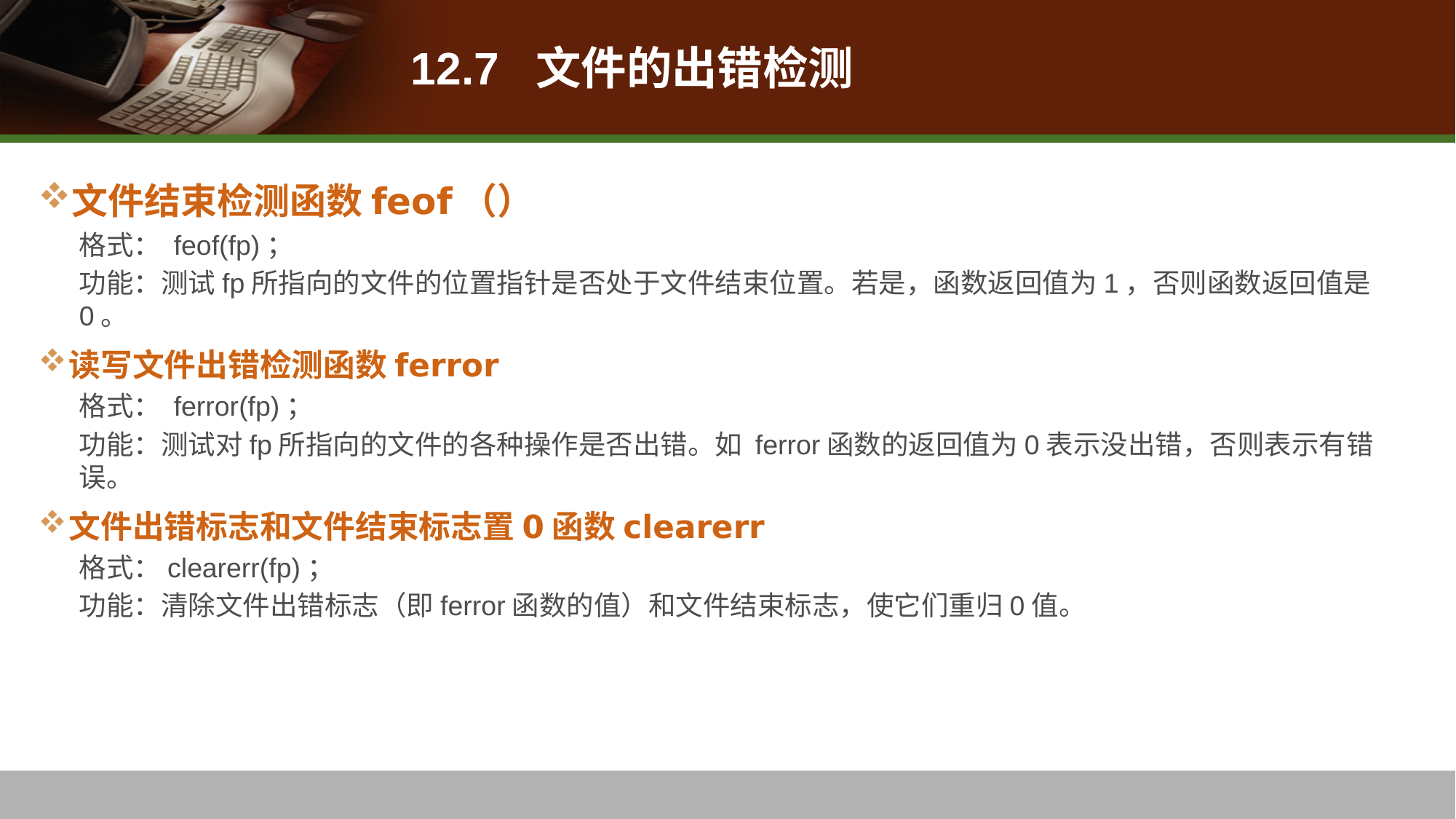

# 12.7  文件的出错检测
文件结束检测函数feof（）
格式： feof(fp)；
功能：测试fp所指向的文件的位置指针是否处于文件结束位置。若是，函数返回值为1，否则函数返回值是0。
读写文件出错检测函数ferror
格式： ferror(fp)；
功能：测试对fp所指向的文件的各种操作是否出错。如 ferror函数的返回值为0表示没出错，否则表示有错误。
文件出错标志和文件结束标志置0函数clearerr
格式：clearerr(fp)；
功能：清除文件出错标志（即ferror函数的值）和文件结束标志，使它们重归0值。